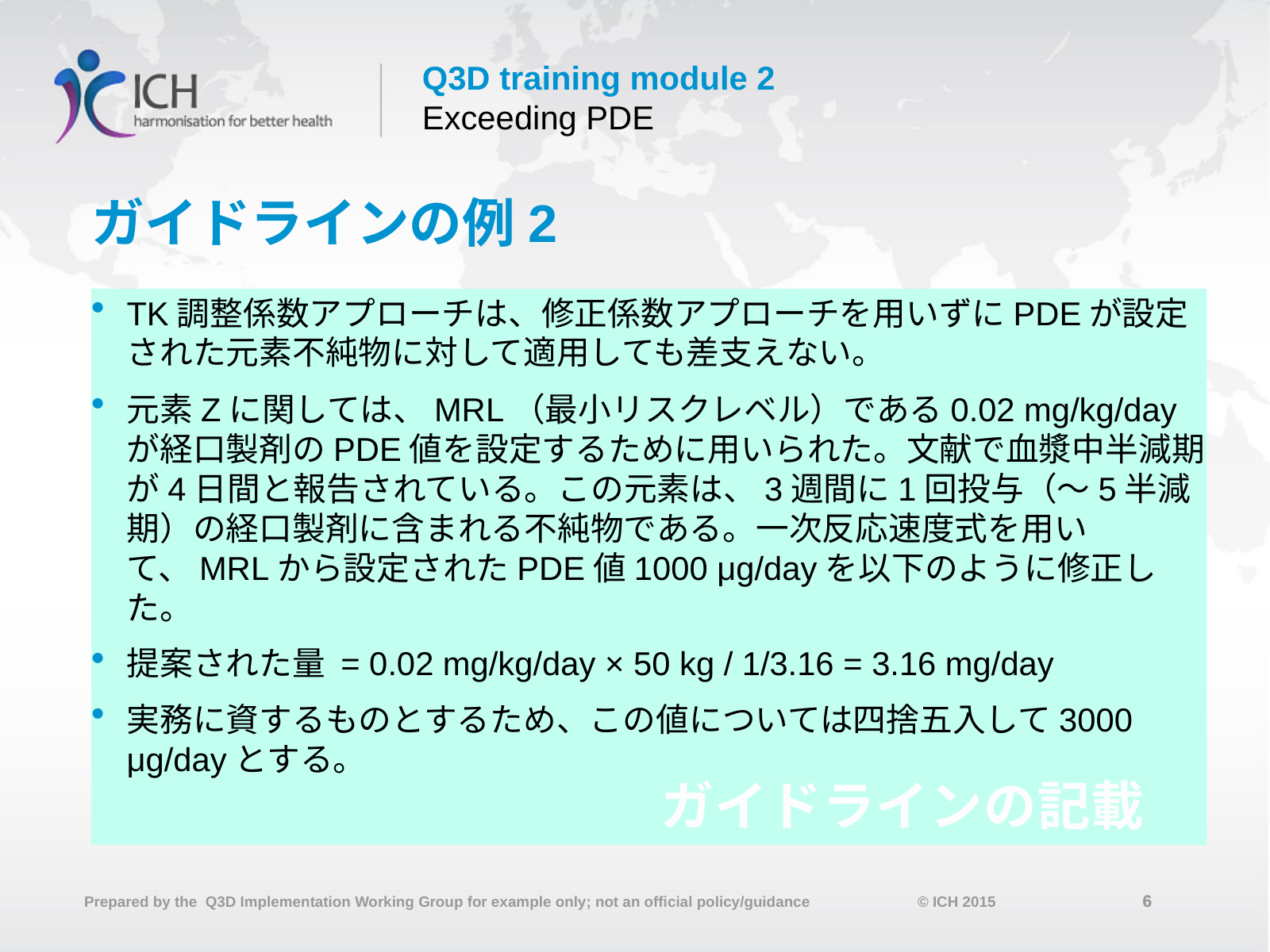

# ガイドラインの例2
TK調整係数アプローチは、修正係数アプローチを用いずにPDEが設定された元素不純物に対して適用しても差支えない。
元素Zに関しては、MRL（最小リスクレベル）である0.02 mg/kg/dayが経口製剤のPDE値を設定するために用いられた。文献で血漿中半減期が4日間と報告されている。この元素は、3週間に1回投与（～5半減期）の経口製剤に含まれる不純物である。一次反応速度式を用いて、MRLから設定されたPDE値1000 μg/dayを以下のように修正した。
提案された量 = 0.02 mg/kg/day × 50 kg / 1/3.16 = 3.16 mg/day
実務に資するものとするため、この値については四捨五入して3000 μg/dayとする。

ガイドラインの記載